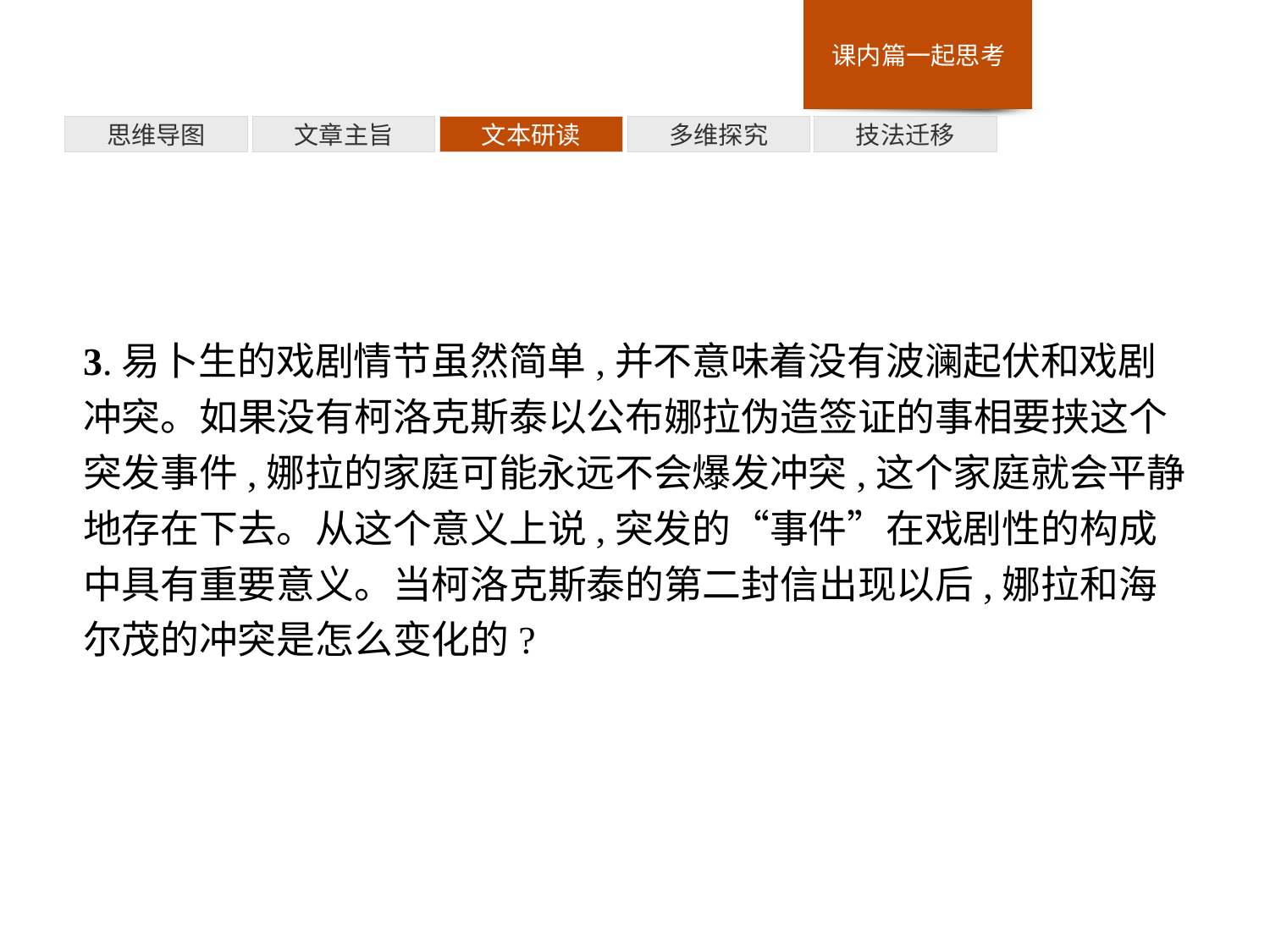

多维探究
思维导图
文章主旨
文本研读
技法迁移
3.易卜生的戏剧情节虽然简单,并不意味着没有波澜起伏和戏剧冲突。如果没有柯洛克斯泰以公布娜拉伪造签证的事相要挟这个突发事件,娜拉的家庭可能永远不会爆发冲突,这个家庭就会平静地存在下去。从这个意义上说,突发的“事件”在戏剧性的构成中具有重要意义。当柯洛克斯泰的第二封信出现以后,娜拉和海尔茂的冲突是怎么变化的?